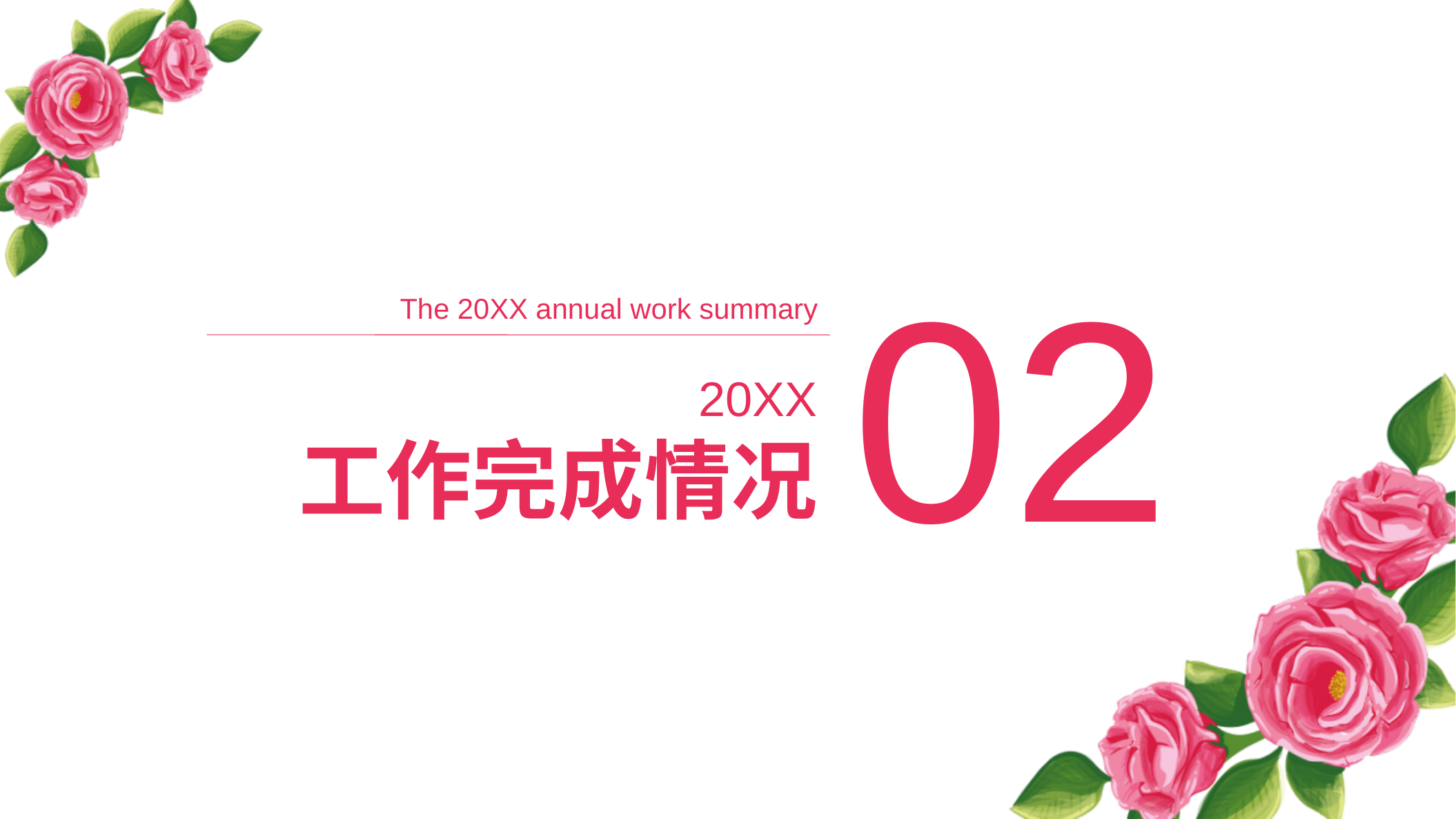

02
The 20XX annual work summary

20XX
工作完成情况